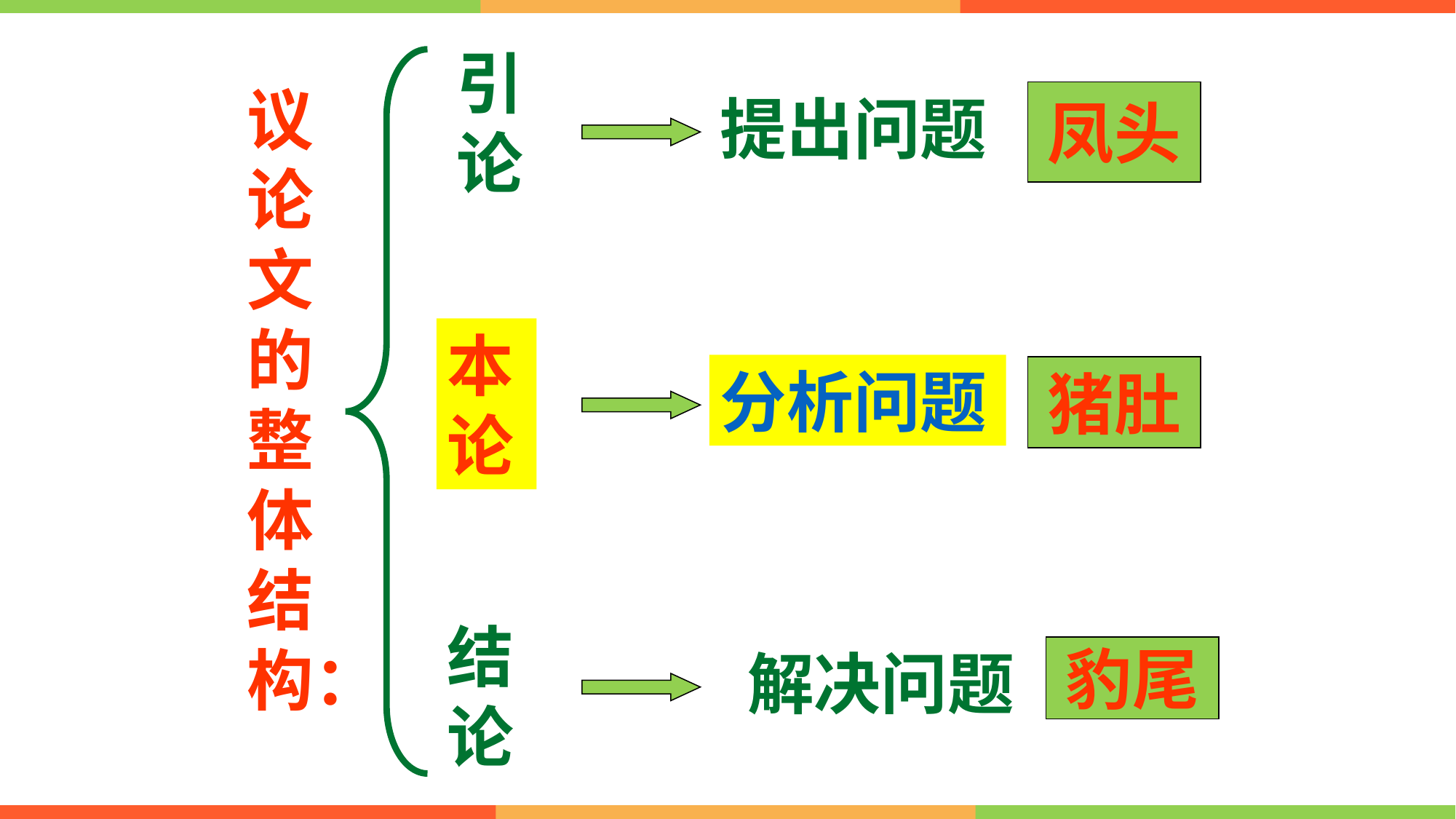

引论

议论文的整体结构：
提出问题
凤头

本论
分析问题
猪肚

结论
解决问题
豹尾